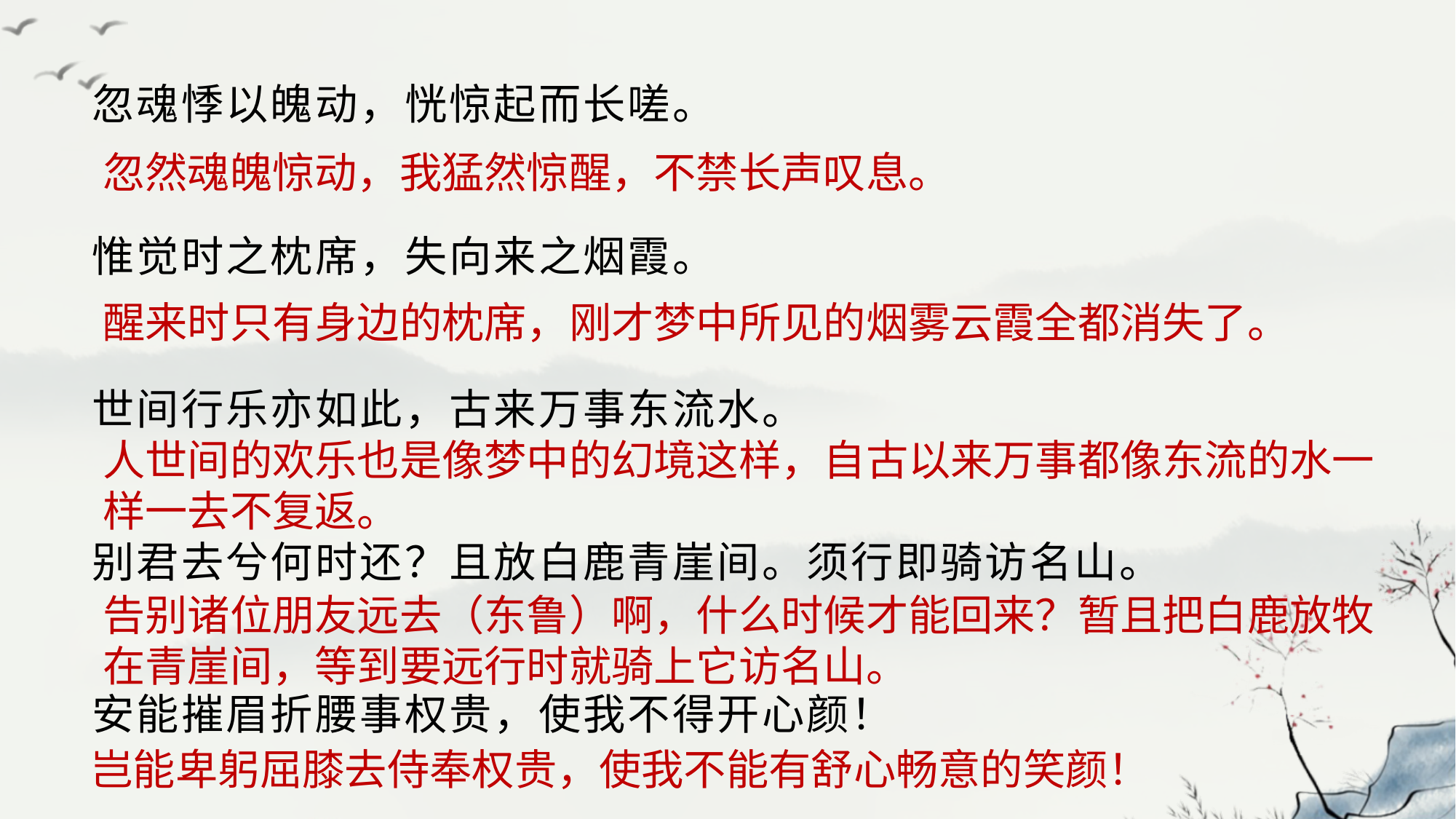

忽魂悸以魄动，恍惊起而长嗟。

惟觉时之枕席，失向来之烟霞。

世间行乐亦如此，古来万事东流水。

别君去兮何时还？且放白鹿青崖间。须行即骑访名山。

安能摧眉折腰事权贵，使我不得开心颜！
忽然魂魄惊动，我猛然惊醒，不禁长声叹息。
醒来时只有身边的枕席，刚才梦中所见的烟雾云霞全都消失了。
人世间的欢乐也是像梦中的幻境这样，自古以来万事都像东流的水一样一去不复返。
告别诸位朋友远去（东鲁）啊，什么时候才能回来？暂且把白鹿放牧在青崖间，等到要远行时就骑上它访名山。
岂能卑躬屈膝去侍奉权贵，使我不能有舒心畅意的笑颜！